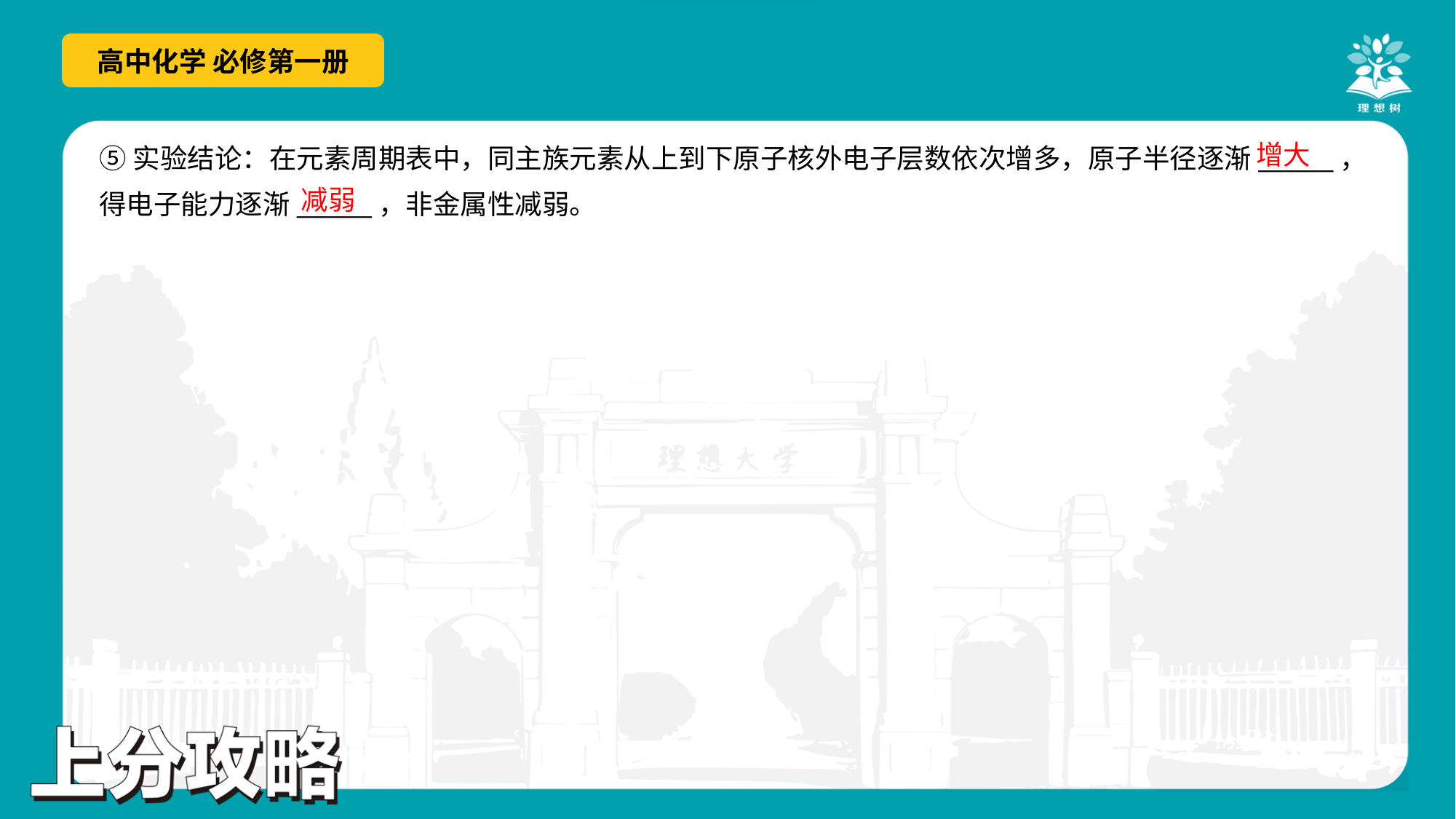

增大
⑤实验结论：在元素周期表中，同主族元素从上到下原子核外电子层数依次增多，原子半径逐渐______，
得电子能力逐渐______，非金属性减弱。
减弱